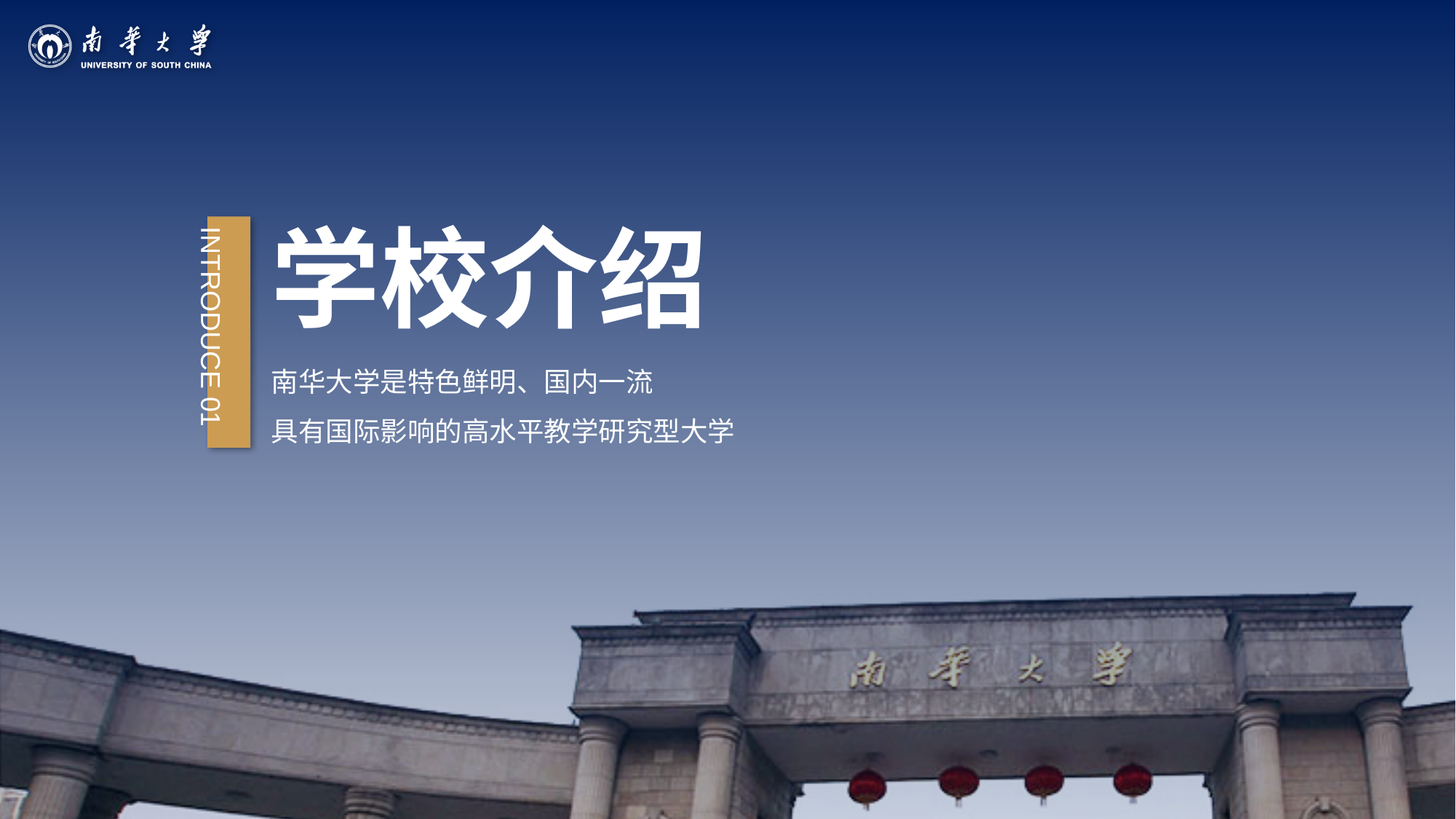

学校介绍
INTRODUCE 01

南华大学是特色鲜明、国内一流
具有国际影响的高水平教学研究型大学